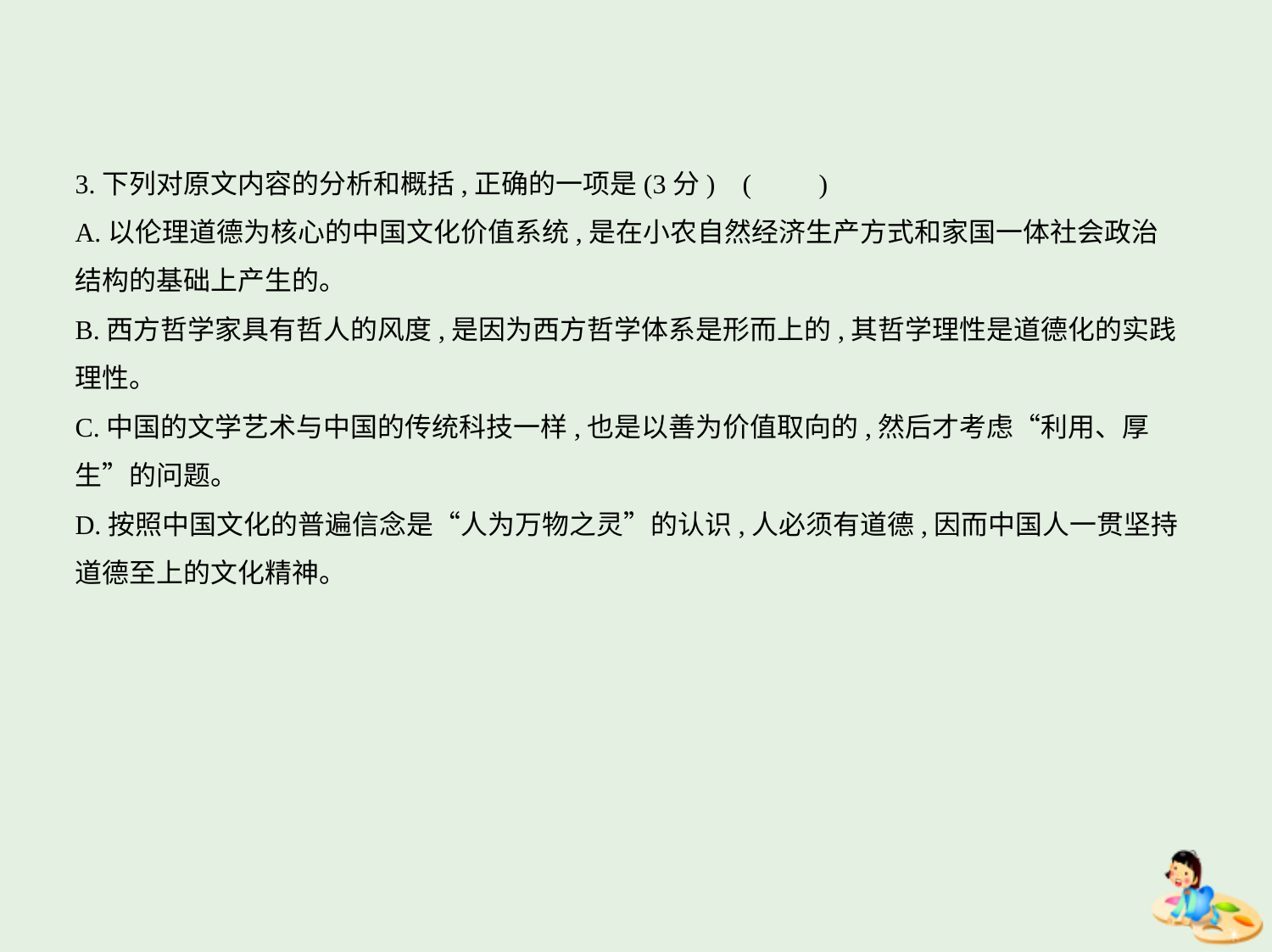

3.下列对原文内容的分析和概括,正确的一项是(3分) (　　)
A.以伦理道德为核心的中国文化价值系统,是在小农自然经济生产方式和家国一体社会政治
结构的基础上产生的。
B.西方哲学家具有哲人的风度,是因为西方哲学体系是形而上的,其哲学理性是道德化的实践
理性。
C.中国的文学艺术与中国的传统科技一样,也是以善为价值取向的,然后才考虑“利用、厚
生”的问题。
D.按照中国文化的普遍信念是“人为万物之灵”的认识,人必须有道德,因而中国人一贯坚持
道德至上的文化精神。